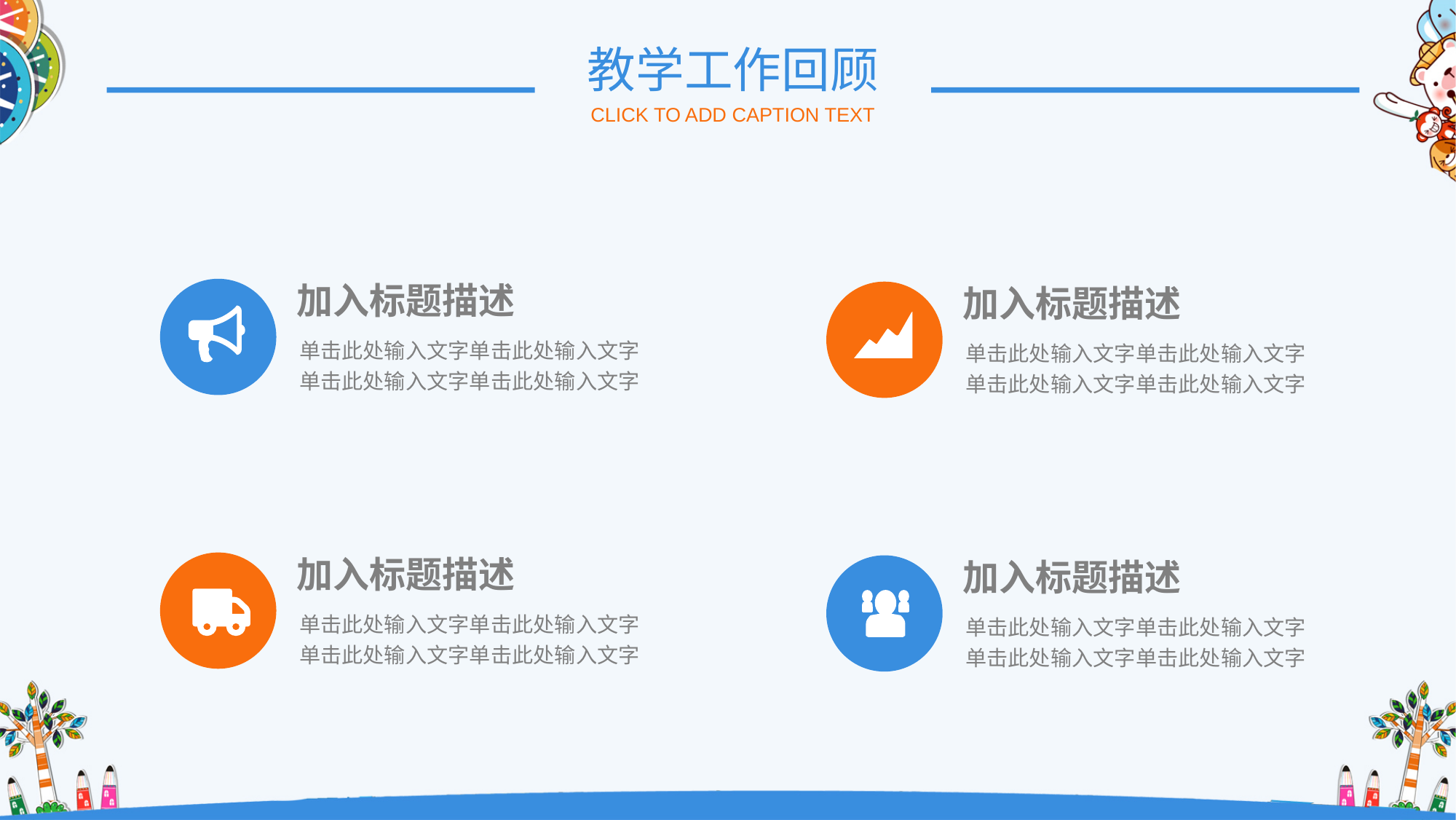

教学工作回顾

CLICK TO ADD CAPTION TEXT
加入标题描述

单击此处输入文字单击此处输入文字
单击此处输入文字单击此处输入文字
加入标题描述

单击此处输入文字单击此处输入文字
单击此处输入文字单击此处输入文字
加入标题描述

单击此处输入文字单击此处输入文字
单击此处输入文字单击此处输入文字
加入标题描述

单击此处输入文字单击此处输入文字
单击此处输入文字单击此处输入文字